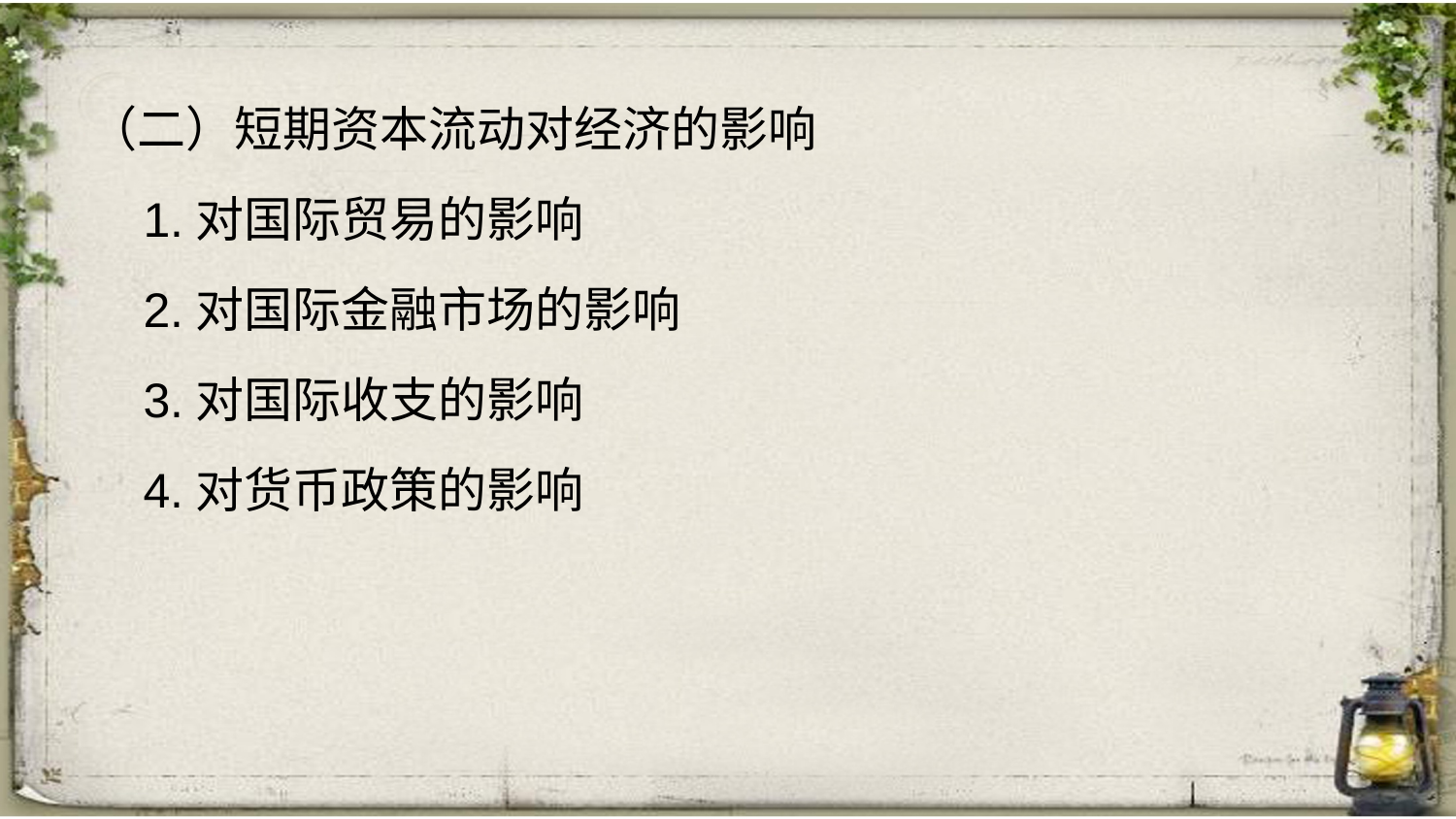

（二）短期资本流动对经济的影响
    1.对国际贸易的影响
    2.对国际金融市场的影响
    3.对国际收支的影响
    4.对货币政策的影响